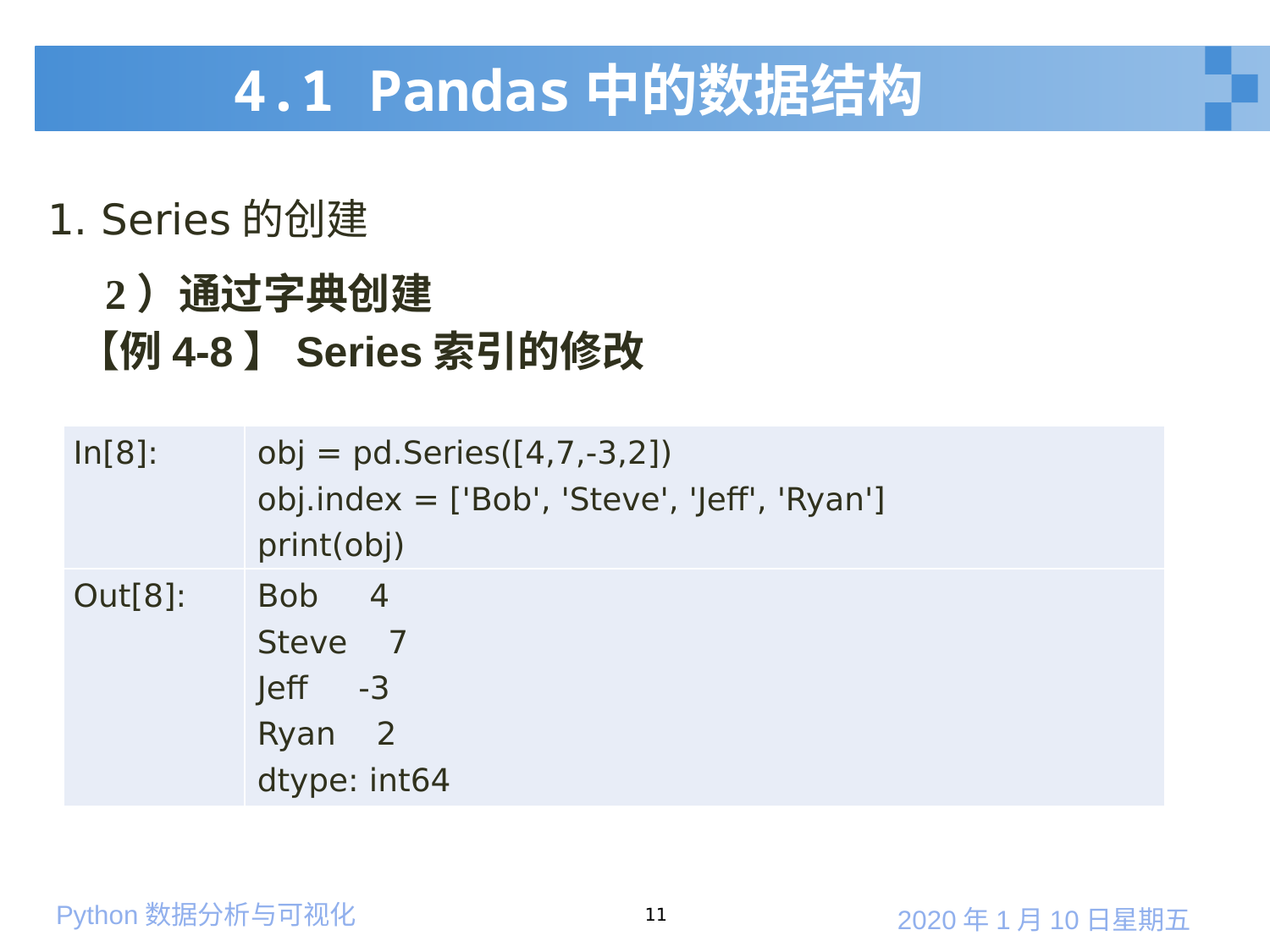

# 4.1 Pandas中的数据结构
1. Series的创建
2）通过字典创建
【例4-8】Series索引的修改
| In[8]: | obj = pd.Series([4,7,-3,2]) obj.index = ['Bob', 'Steve', 'Jeff', 'Ryan'] print(obj) |
| --- | --- |
| Out[8]: | Bob 4 Steve 7 Jeff -3 Ryan 2 dtype: int64 |
11
2020年1月10日星期五